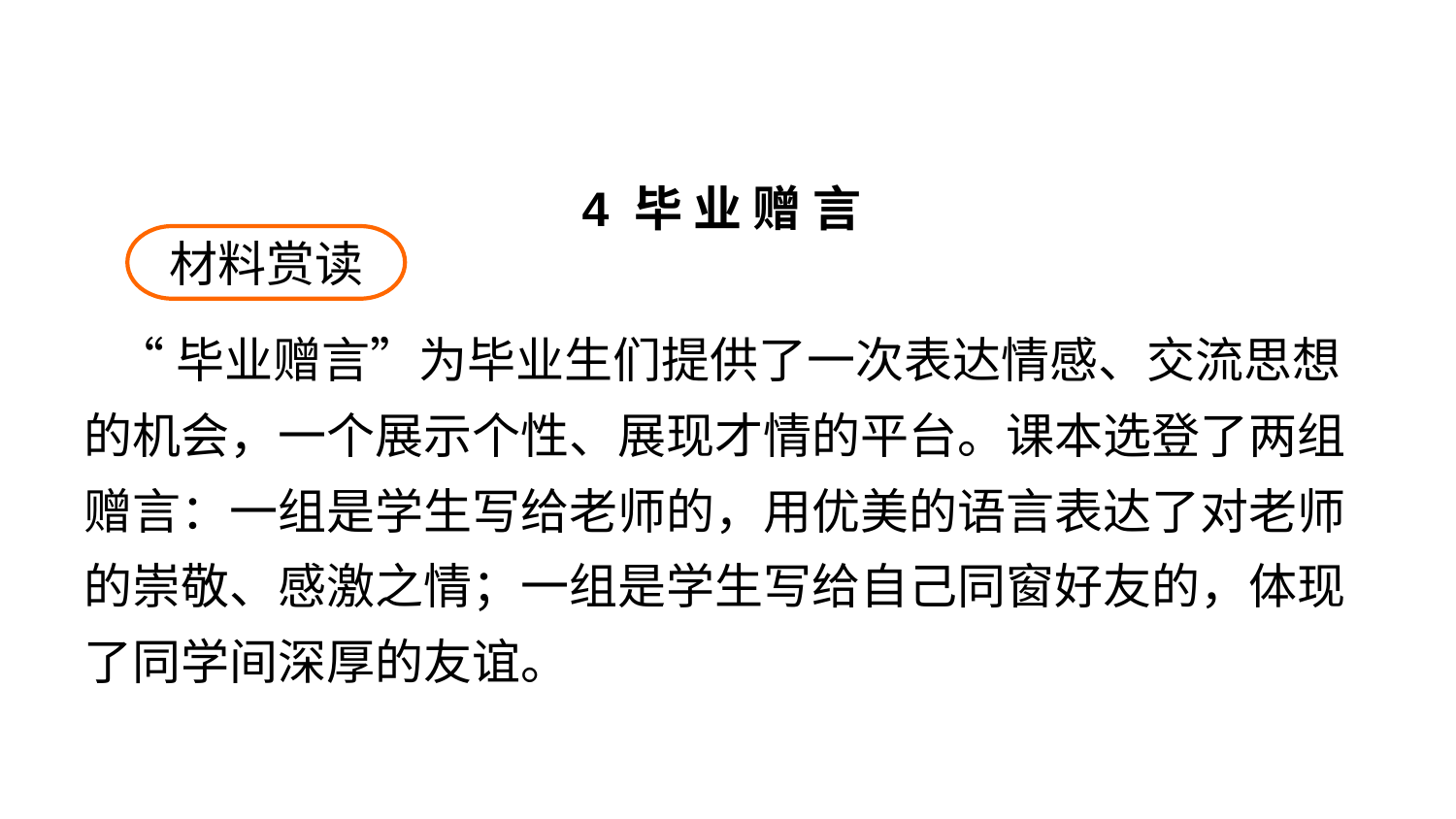

4 毕 业 赠 言

   “毕业赠言”为毕业生们提供了一次表达情感、交流思想的机会，一个展示个性、展现才情的平台。课本选登了两组赠言：一组是学生写给老师的，用优美的语言表达了对老师的崇敬、感激之情；一组是学生写给自己同窗好友的，体现了同学间深厚的友谊。
材料赏读